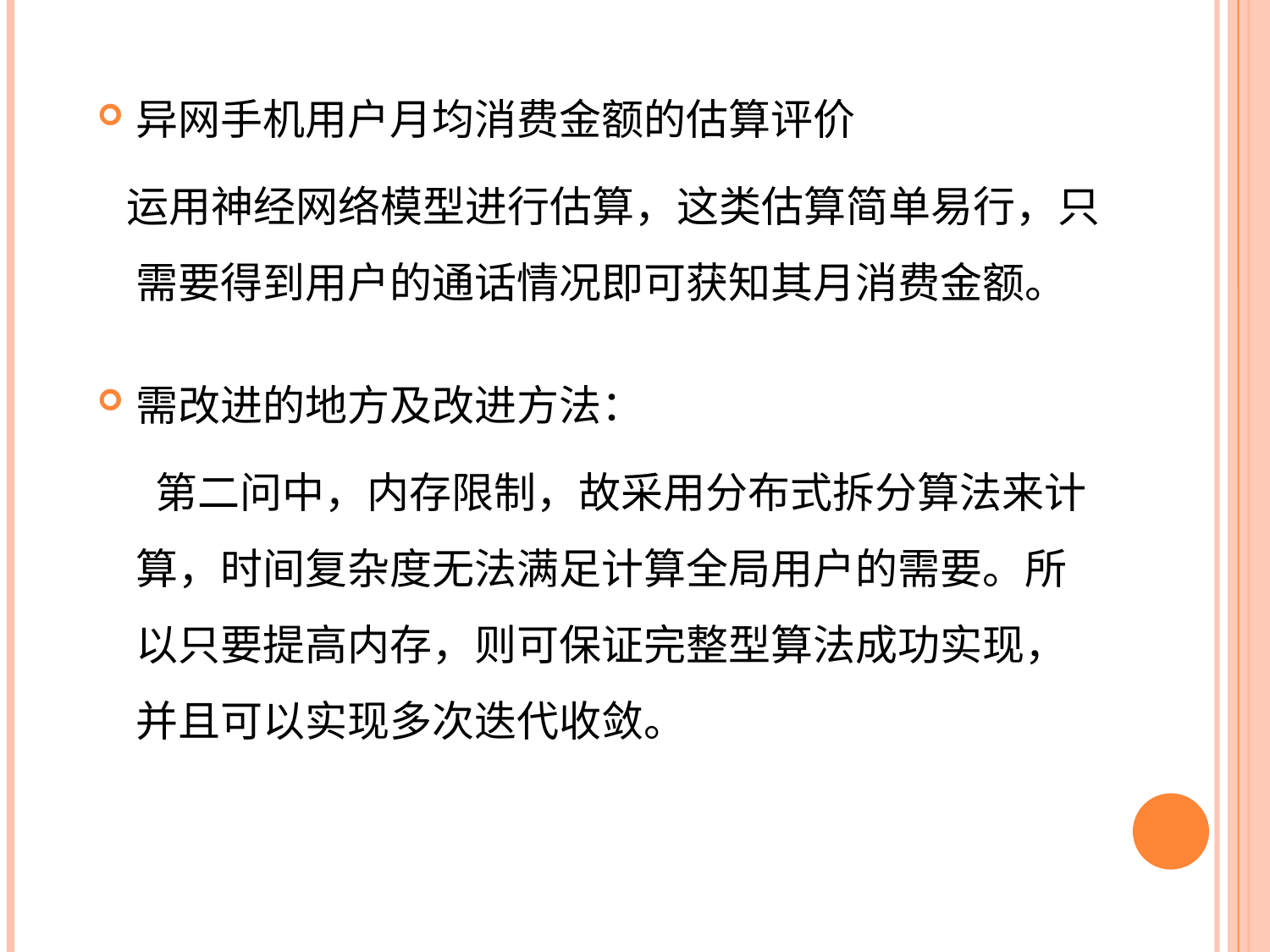

异网手机用户月均消费金额的估算评价
  运用神经网络模型进行估算，这类估算简单易行，只需要得到用户的通话情况即可获知其月消费金额。

需改进的地方及改进方法：
     第二问中，内存限制，故采用分布式拆分算法来计算，时间复杂度无法满足计算全局用户的需要。所以只要提高内存，则可保证完整型算法成功实现，并且可以实现多次迭代收敛。